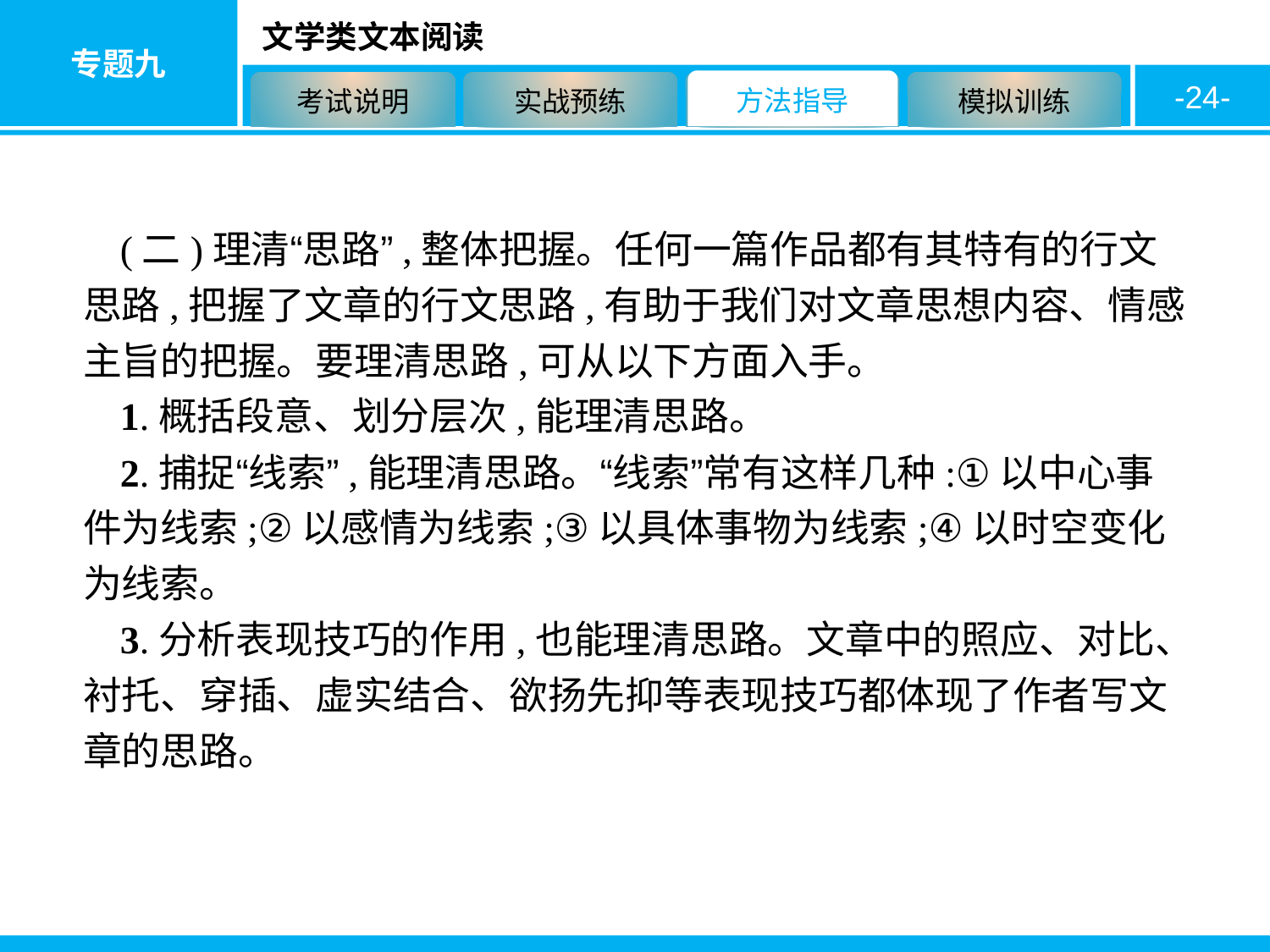

-24-
(二)理清“思路”,整体把握。任何一篇作品都有其特有的行文思路,把握了文章的行文思路,有助于我们对文章思想内容、情感主旨的把握。要理清思路,可从以下方面入手。
1.概括段意、划分层次,能理清思路。
2.捕捉“线索”,能理清思路。“线索”常有这样几种:①以中心事件为线索;②以感情为线索;③以具体事物为线索;④以时空变化为线索。
3.分析表现技巧的作用,也能理清思路。文章中的照应、对比、衬托、穿插、虚实结合、欲扬先抑等表现技巧都体现了作者写文章的思路。